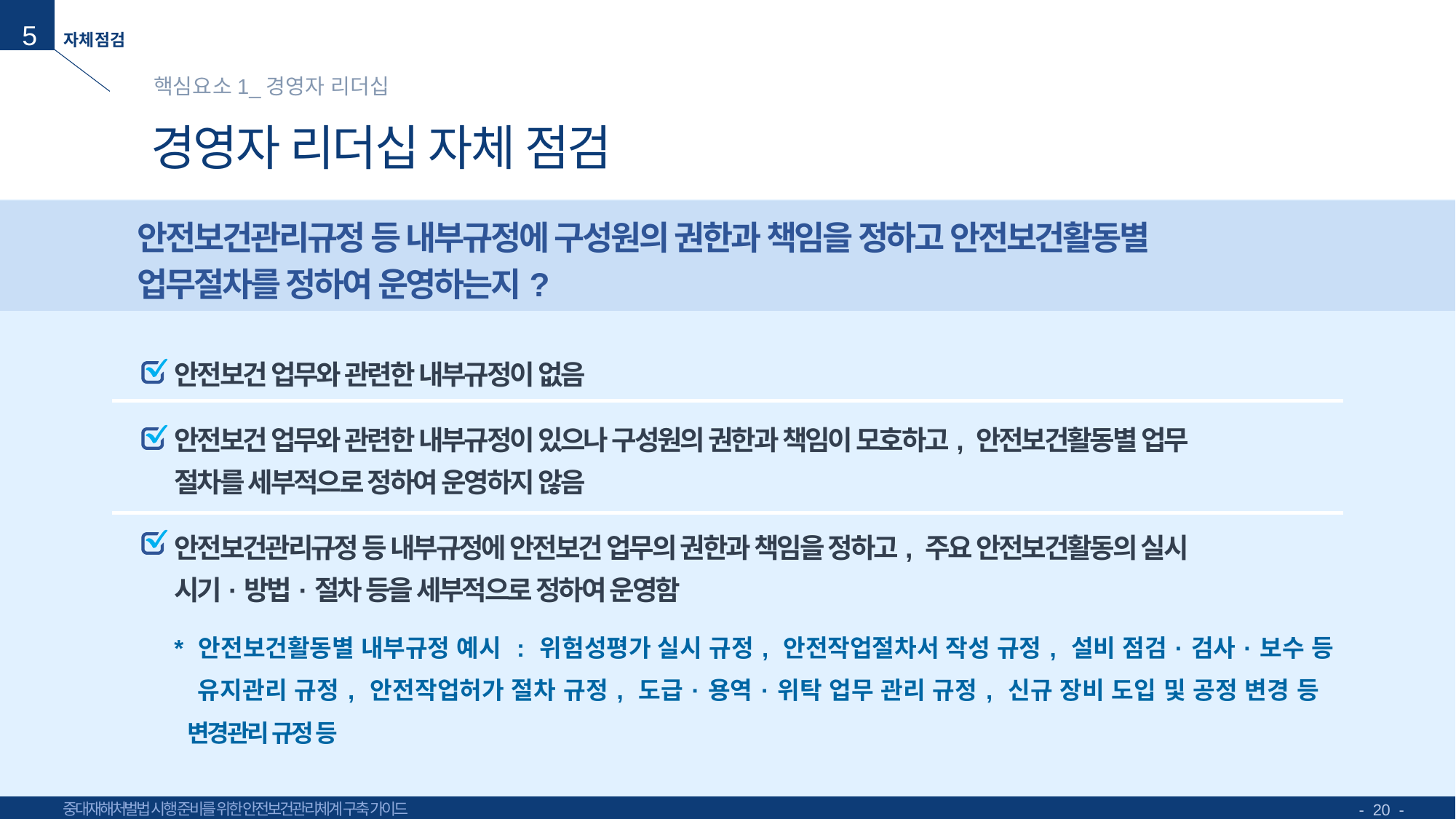

5
핵심요소1_경영자 리더십
# 경영자 리더십 자체 점검

안전보건관리규정 등 내부규정에 구성원의 권한과 책임을 정하고 안전보건활동별
업무절차를 정하여 운영하는지?
안전보건 업무와 관련한 내부규정이 없음
안전보건 업무와 관련한 내부규정이 있으나 구성원의 권한과 책임이 모호하고, 안전보건활동별 업무
절차를 세부적으로 정하여 운영하지 않음
안전보건관리규정 등 내부규정에 안전보건 업무의 권한과 책임을 정하고, 주요 안전보건활동의 실시
시기·방법·절차 등을 세부적으로 정하여 운영함
* 안전보건활동별 내부규정 예시 : 위험성평가 실시 규정, 안전작업절차서 작성 규정, 설비 점검·검사·보수 등
   유지관리 규정, 안전작업허가 절차 규정, 도급·용역·위탁 업무 관리 규정, 신규 장비 도입 및 공정 변경 등
   변경관리 규정 등

-  20  -